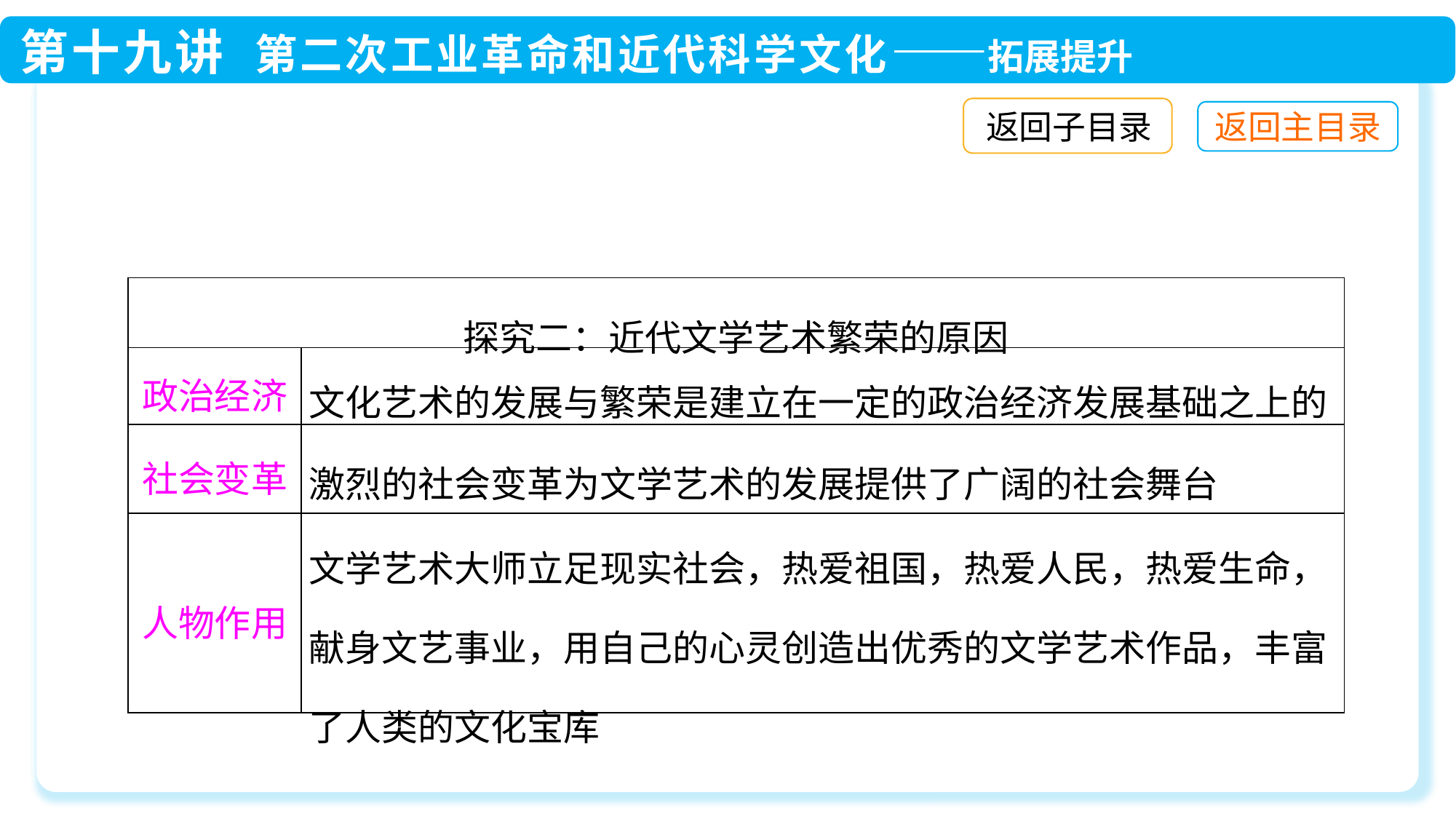

返回子目录
| 探究二：近代文学艺术繁荣的原因 |  |
| --- | --- |
| 政治经济 | 文化艺术的发展与繁荣是建立在一定的政治经济发展基础之上的 |
| 社会变革 | 激烈的社会变革为文学艺术的发展提供了广阔的社会舞台 |
| 人物作用 | 文学艺术大师立足现实社会，热爱祖国，热爱人民，热爱生命，献身文艺事业，用自己的心灵创造出优秀的文学艺术作品，丰富了人类的文化宝库 |